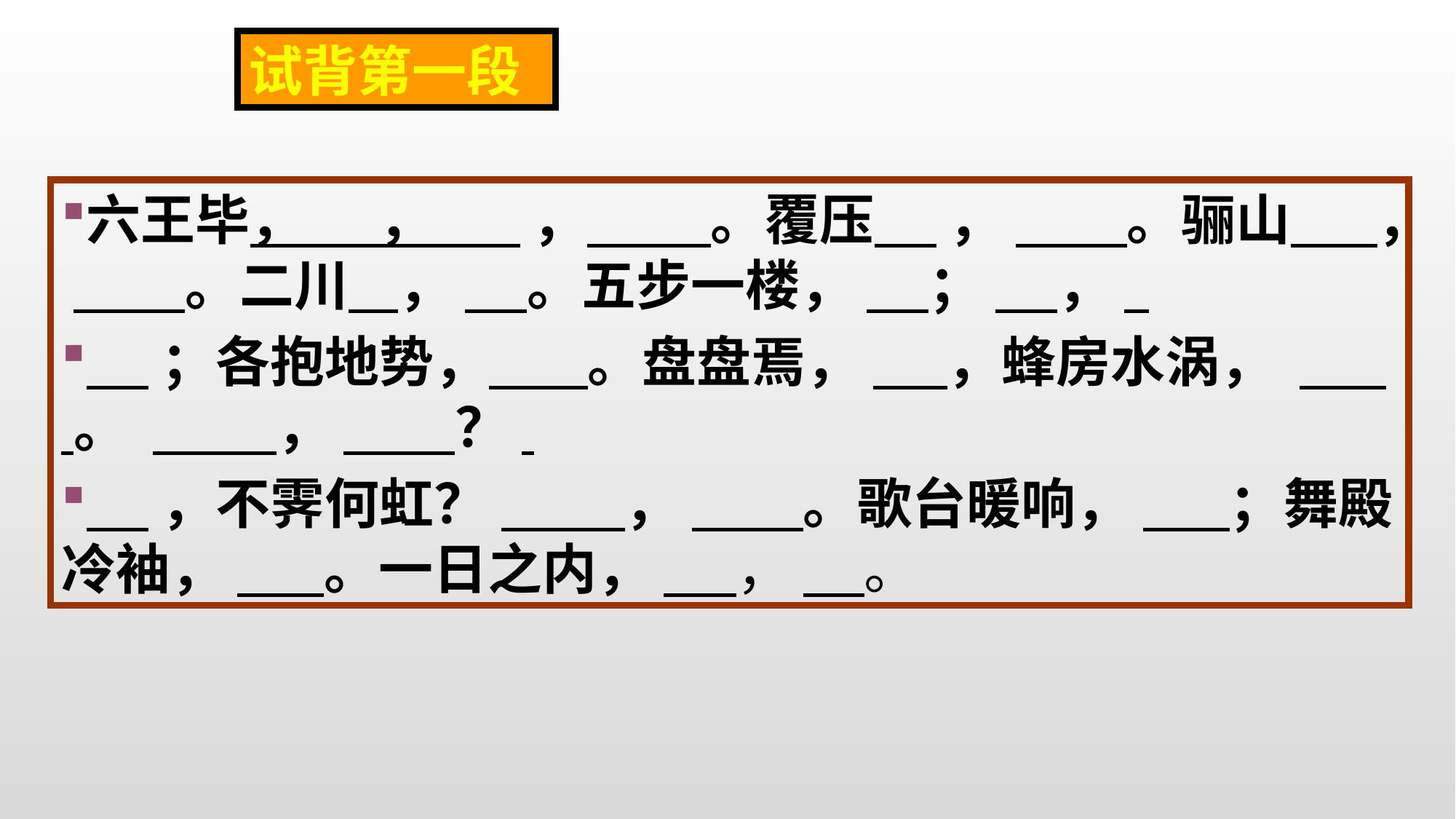

试背第一段
六王毕，      ，        ，          。覆压      ，          。骊山       ，          。二川    ，      。五步一楼，      ；      ，
     ；各抱地势，        。盘盘焉，       ，蜂房水涡，           。            ，          ？
     ，不霁何虹？           ，          。歌台暖响，        ；舞殿冷袖，        。一日之内，       ，      。